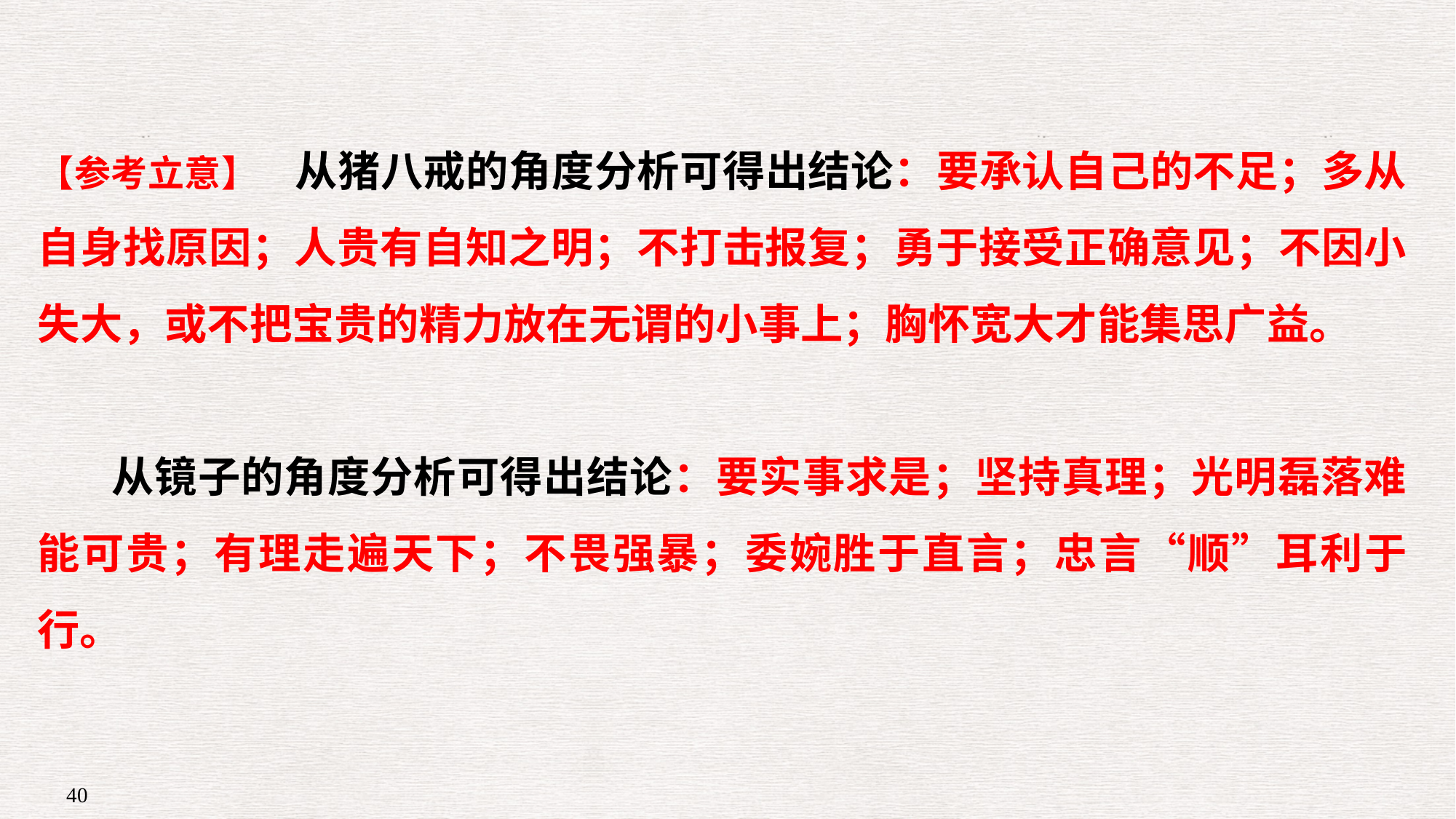

【参考立意】　从猪八戒的角度分析可得出结论：要承认自己的不足；多从自身找原因；人贵有自知之明；不打击报复；勇于接受正确意见；不因小失大，或不把宝贵的精力放在无谓的小事上；胸怀宽大才能集思广益。

      从镜子的角度分析可得出结论：要实事求是；坚持真理；光明磊落难能可贵；有理走遍天下；不畏强暴；委婉胜于直言；忠言“顺”耳利于行。